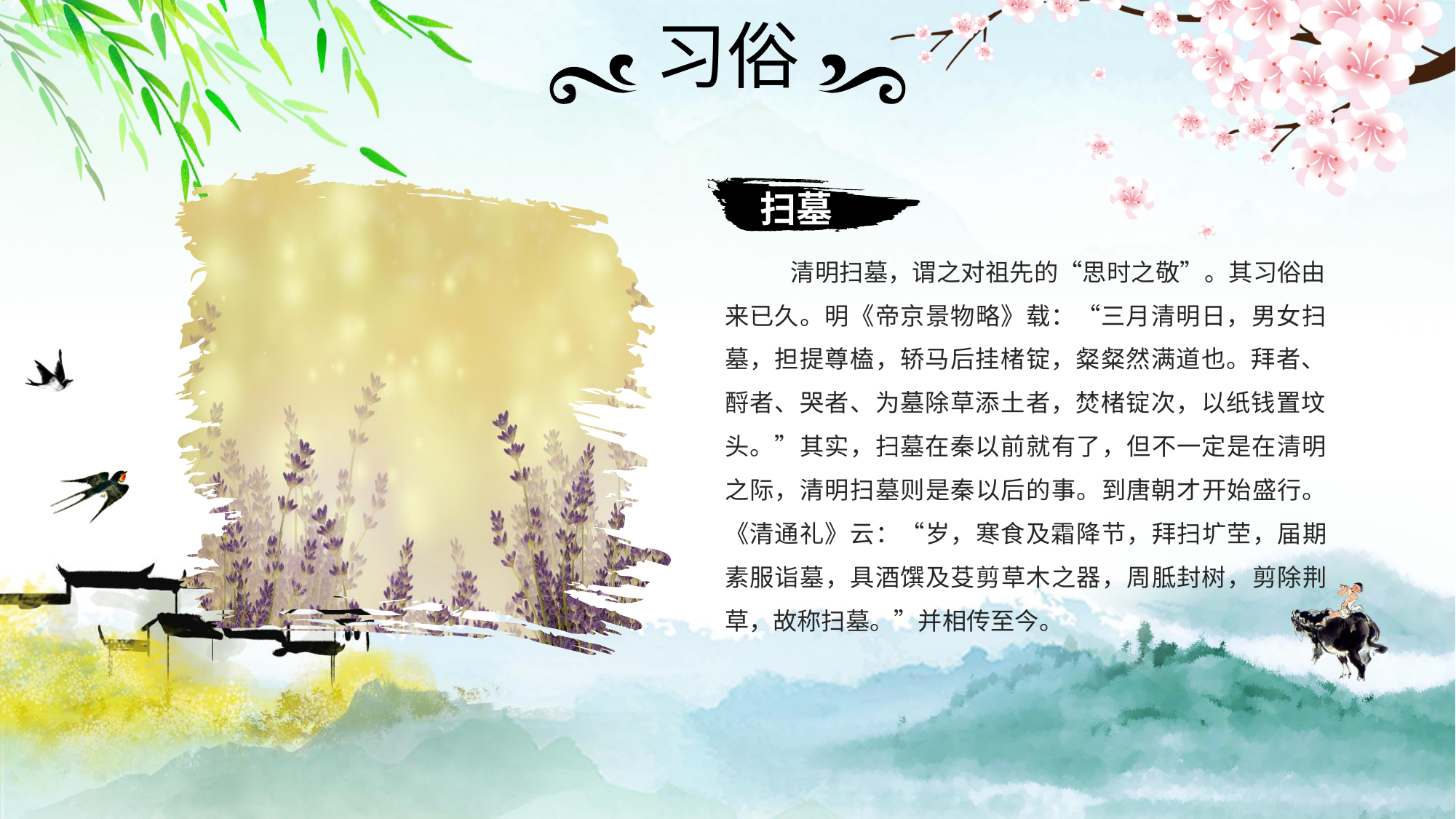

习俗

扫墓
 清明扫墓，谓之对祖先的“思时之敬”。其习俗由来已久。明《帝京景物略》载：“三月清明日，男女扫墓，担提尊榼，轿马后挂楮锭，粲粲然满道也。拜者、酹者、哭者、为墓除草添土者，焚楮锭次，以纸钱置坟头。”其实，扫墓在秦以前就有了，但不一定是在清明之际，清明扫墓则是秦以后的事。到唐朝才开始盛行。《清通礼》云：“岁，寒食及霜降节，拜扫圹茔，届期素服诣墓，具酒馔及芟剪草木之器，周胝封树，剪除荆草，故称扫墓。”并相传至今。